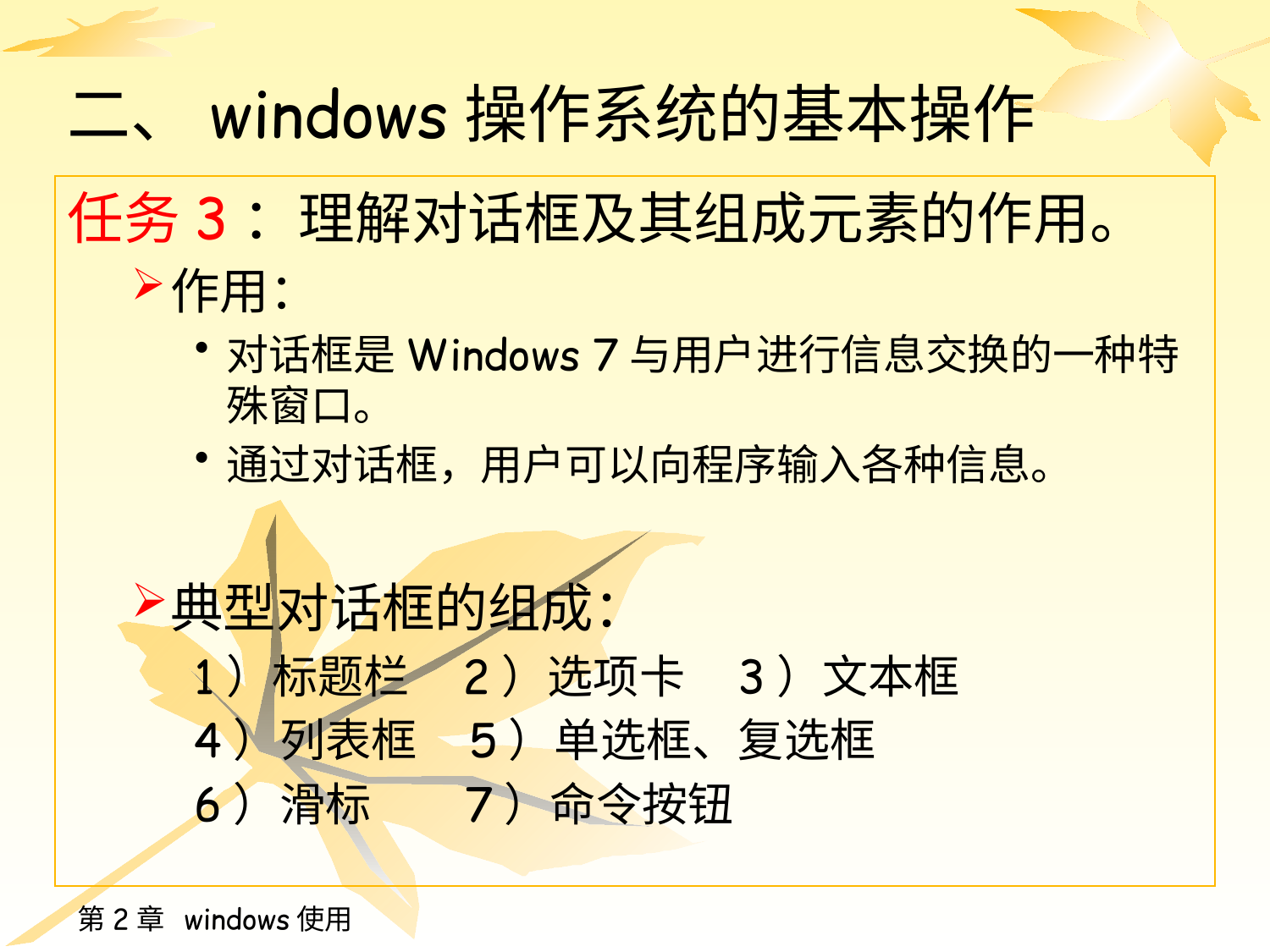

# 二、windows操作系统的基本操作
任务3：理解对话框及其组成元素的作用。
作用：
对话框是Windows 7与用户进行信息交换的一种特殊窗口。
通过对话框，用户可以向程序输入各种信息。

典型对话框的组成：
1）标题栏    2）选项卡    3）文本框
4）列表框    5）单选框、复选框
6）滑标        7）命令按钮